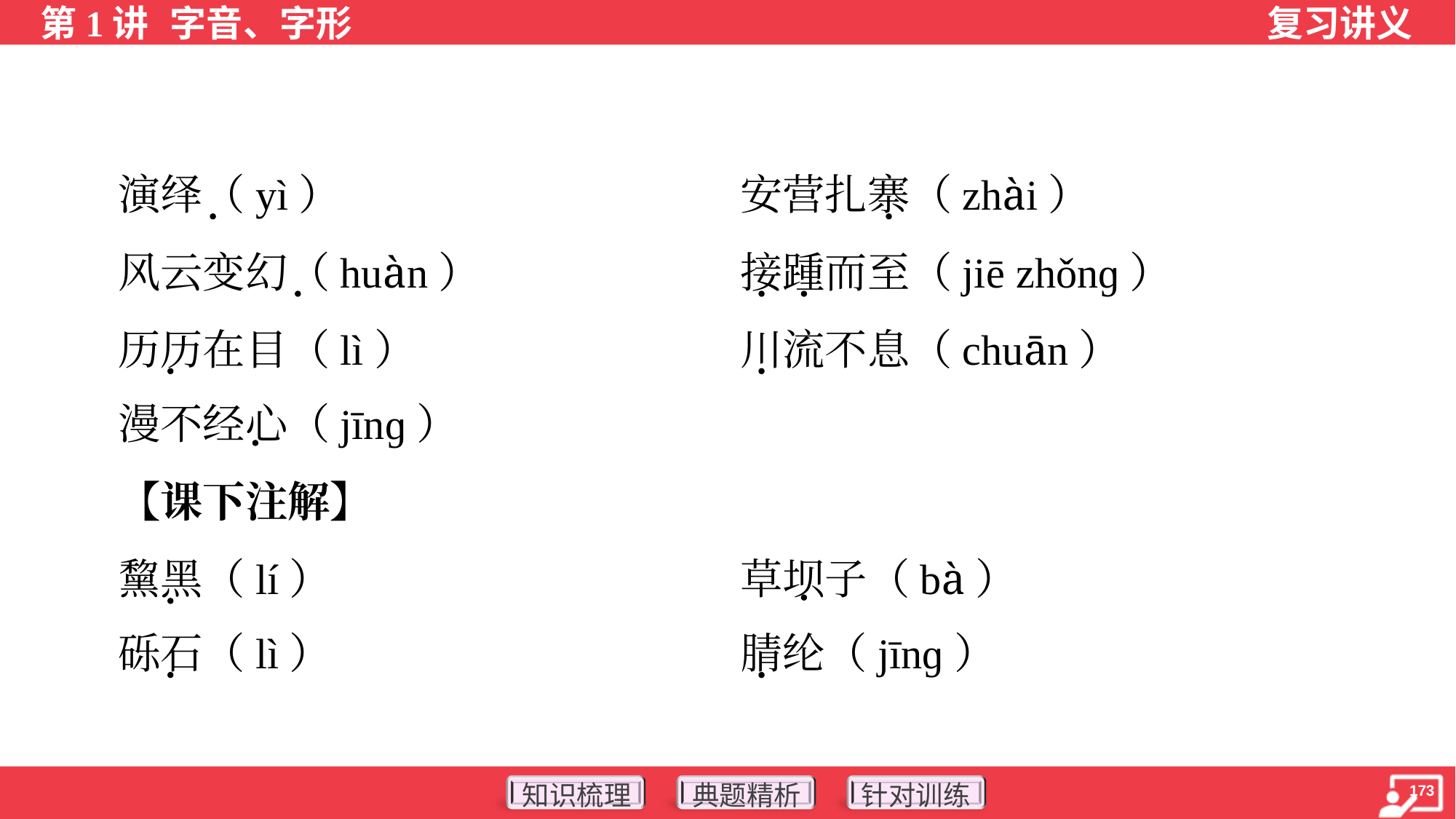

演绎（yì）	安营扎寨（zhài）
    风云变幻（huàn）	接踵而至（jiē zhǒnɡ）
    历历在目（lì）	川流不息（chuān）
    漫不经心（jīnɡ）

    【课下注解】
    黧黑（lí）	草坝子（bà）
    砾石（lì）	腈纶（jīnɡ）